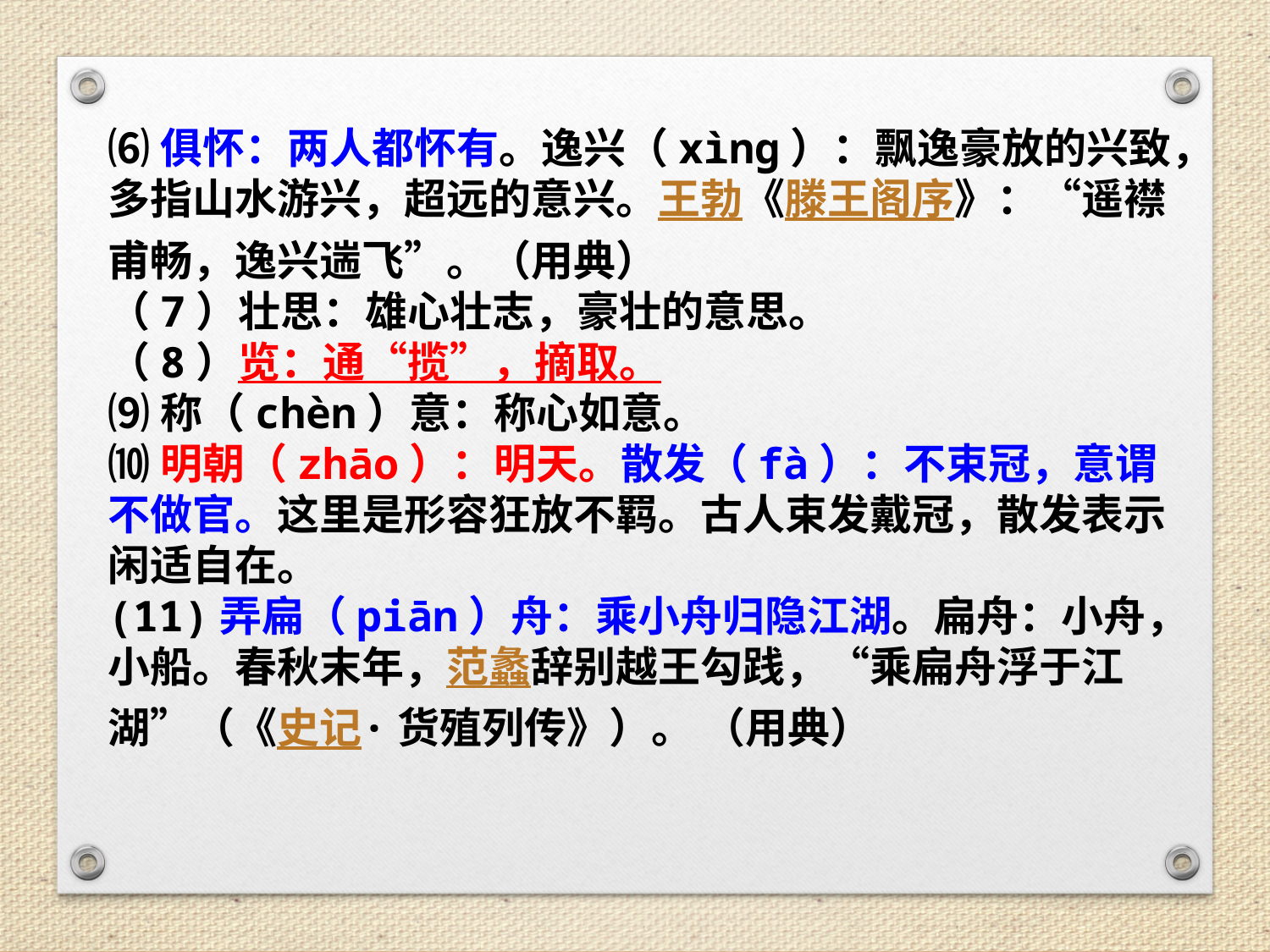

⑹俱怀：两人都怀有。逸兴（xìng）：飘逸豪放的兴致，多指山水游兴，超远的意兴。王勃《滕王阁序》：“遥襟甫畅，逸兴遄飞”。（用典）
（7）壮思：雄心壮志，豪壮的意思。
（8）览：通“揽”，摘取。
⑼称（chèn）意：称心如意。
⑽明朝（zhāo）：明天。散发（fà）：不束冠，意谓不做官。这里是形容狂放不羁。古人束发戴冠，散发表示闲适自在。
(11)弄扁（piān）舟：乘小舟归隐江湖。扁舟：小舟，小船。春秋末年，范蠡辞别越王勾践，“乘扁舟浮于江湖”（《史记·货殖列传》）。 （用典）